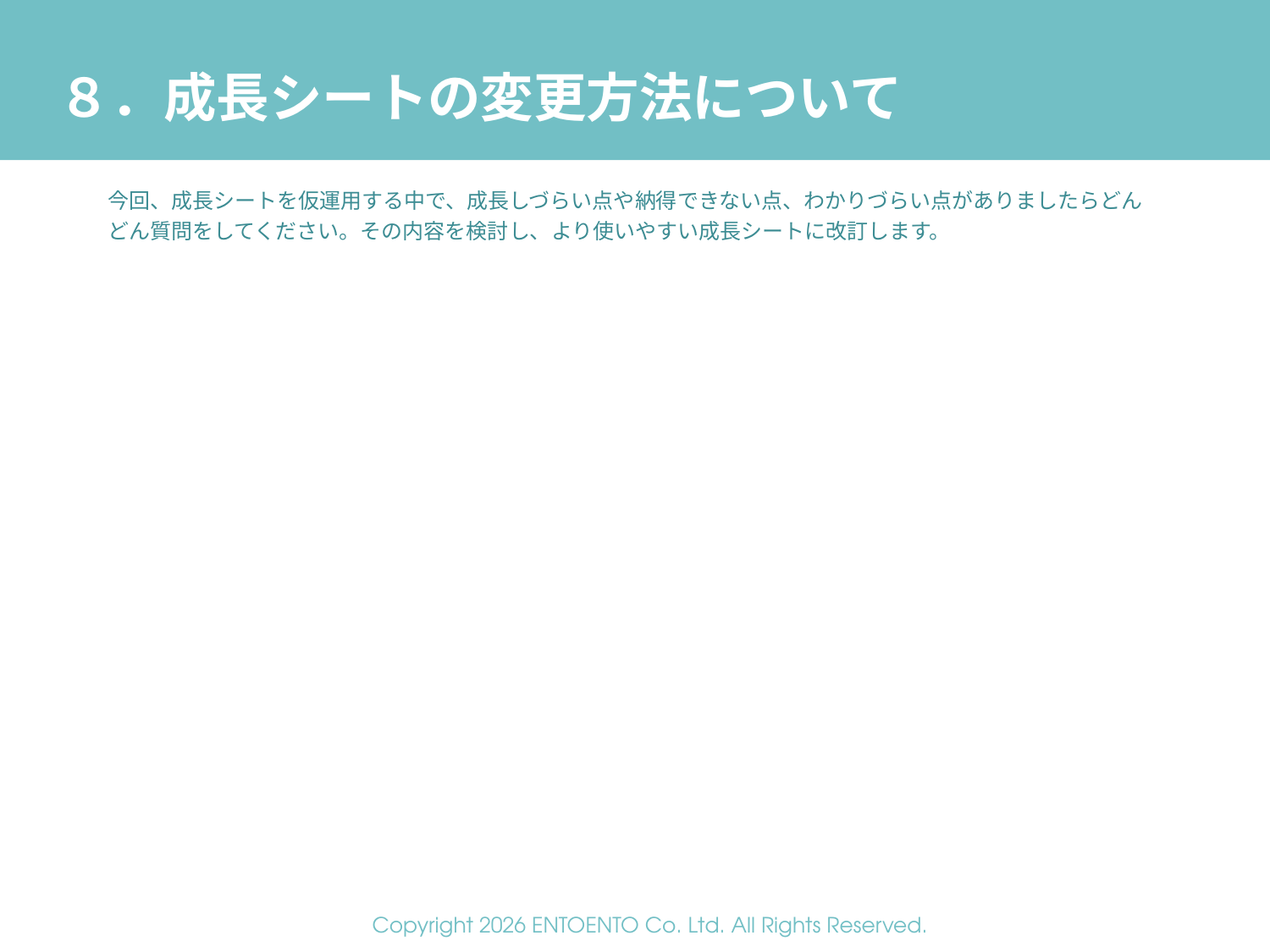

# ８．成長シートの変更方法について
今回、成長シートを仮運用する中で、成長しづらい点や納得できない点、わかりづらい点がありましたらどんどん質問をしてください。その内容を検討し、より使いやすい成長シートに改訂します。
Copyright 2026 ENTOENTO Co. Ltd. All Rights Reserved.